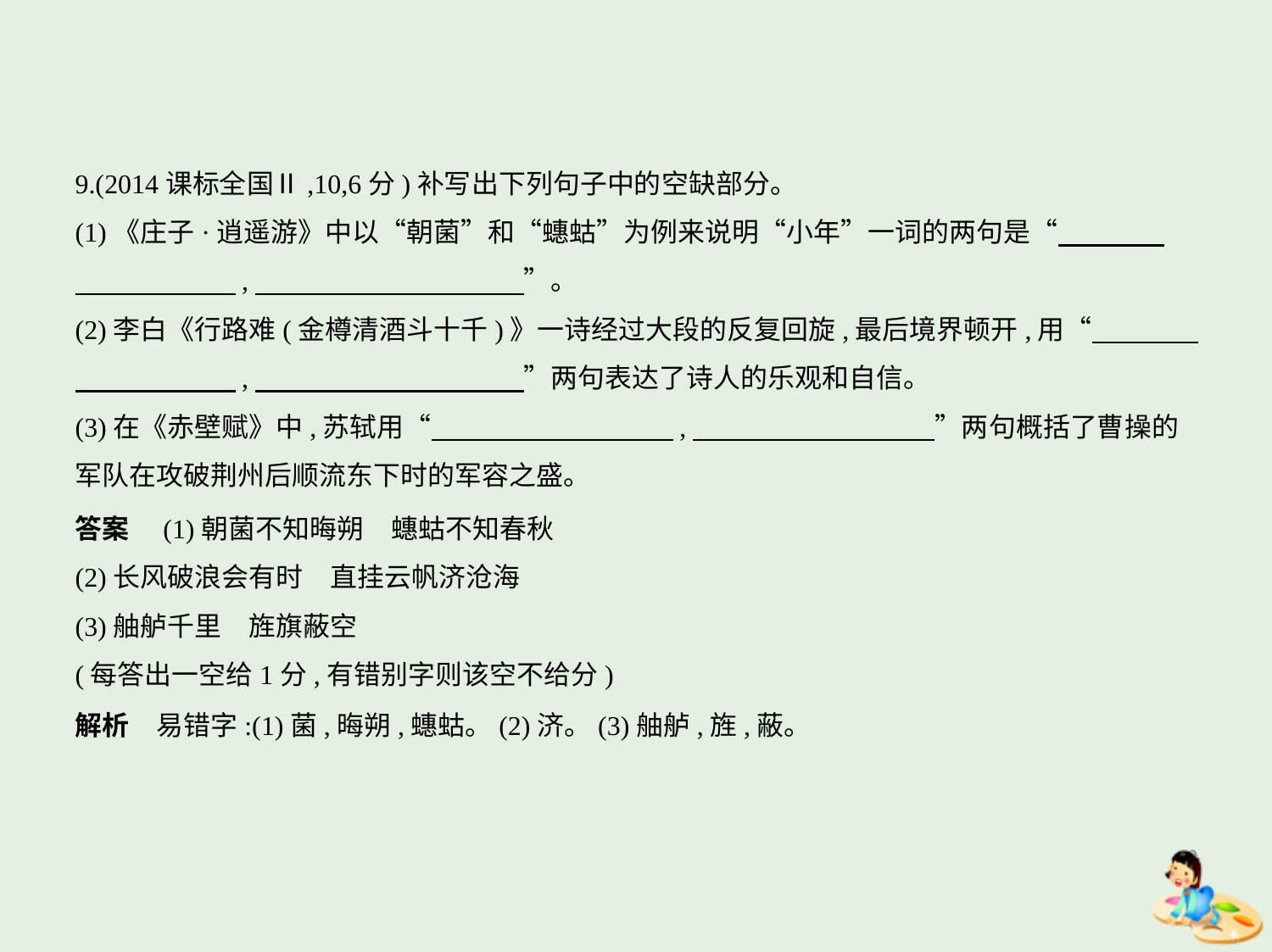

9.(2014课标全国Ⅱ,10,6分)补写出下列句子中的空缺部分。
(1)《庄子·逍遥游》中以“朝菌”和“蟪蛄”为例来说明“小年”一词的两句是“　　　    
　　　　　    ,　　　　　　　　　    ”。
(2)李白《行路难(金樽清酒斗十千)》一诗经过大段的反复回旋,最后境界顿开,用“　　　    
　　　　　    ,　　　　　　　　　    ”两句表达了诗人的乐观和自信。
(3)在《赤壁赋》中,苏轼用“　　　　　　　　    ,　　　　　　　　    ”两句概括了曹操的
军队在攻破荆州后顺流东下时的军容之盛。
答案　(1)朝菌不知晦朔　蟪蛄不知春秋
(2)长风破浪会有时　直挂云帆济沧海
(3)舳舻千里　旌旗蔽空
(每答出一空给1分,有错别字则该空不给分)
解析　易错字:(1)菌,晦朔,蟪蛄。(2)济。(3)舳舻,旌,蔽。